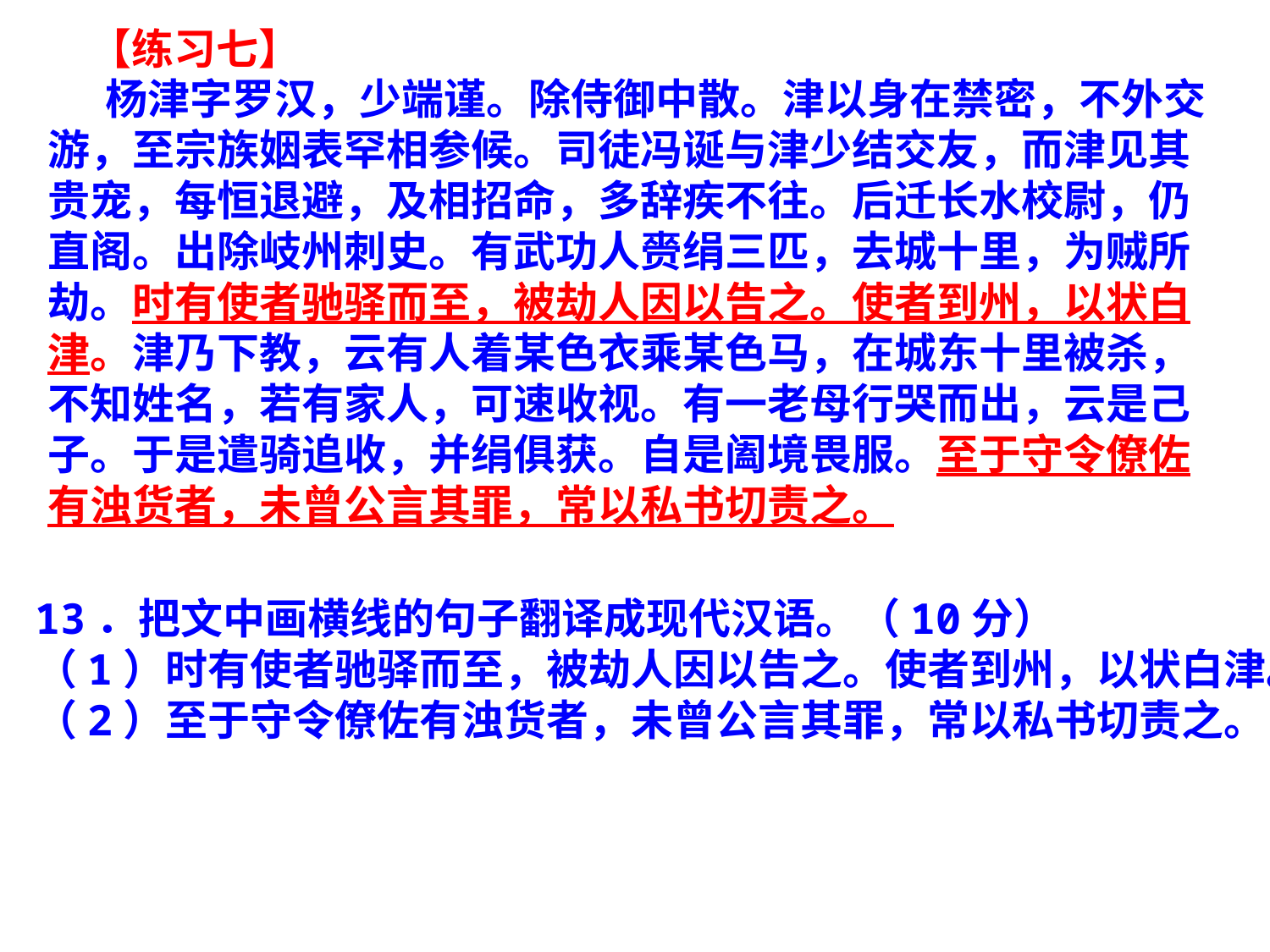

【练习七】
     杨津字罗汉，少端谨。除侍御中散。津以身在禁密，不外交游，至宗族姻表罕相参候。司徒冯诞与津少结交友，而津见其贵宠，每恒退避，及相招命，多辞疾不往。后迁长水校尉，仍直阁。出除岐州刺史。有武功人赍绢三匹，去城十里，为贼所劫。时有使者驰驿而至，被劫人因以告之。使者到州，以状白津。津乃下教，云有人着某色衣乘某色马，在城东十里被杀，不知姓名，若有家人，可速收视。有一老母行哭而出，云是己子。于是遣骑追收，并绢俱获。自是阖境畏服。至于守令僚佐有浊货者，未曾公言其罪，常以私书切责之。
13．把文中画横线的句子翻译成现代汉语。（10分）
（1）时有使者驰驿而至，被劫人因以告之。使者到州，以状白津。
（2）至于守令僚佐有浊货者，未曾公言其罪，常以私书切责之。